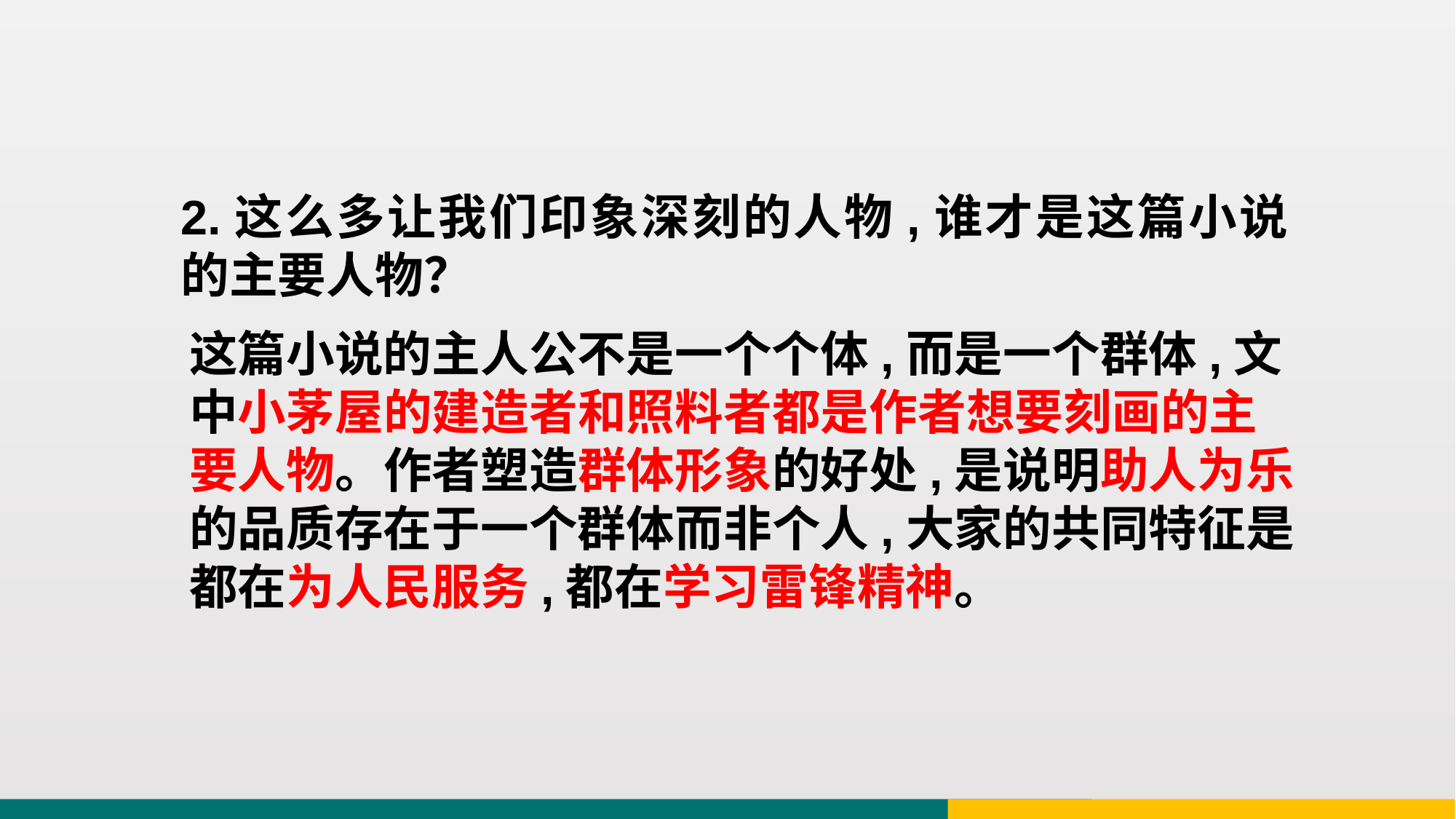

2.这么多让我们印象深刻的人物,谁才是这篇小说的主要人物？
这篇小说的主人公不是一个个体,而是一个群体,文中小茅屋的建造者和照料者都是作者想要刻画的主要人物。作者塑造群体形象的好处,是说明助人为乐的品质存在于一个群体而非个人,大家的共同特征是都在为人民服务,都在学习雷锋精神。